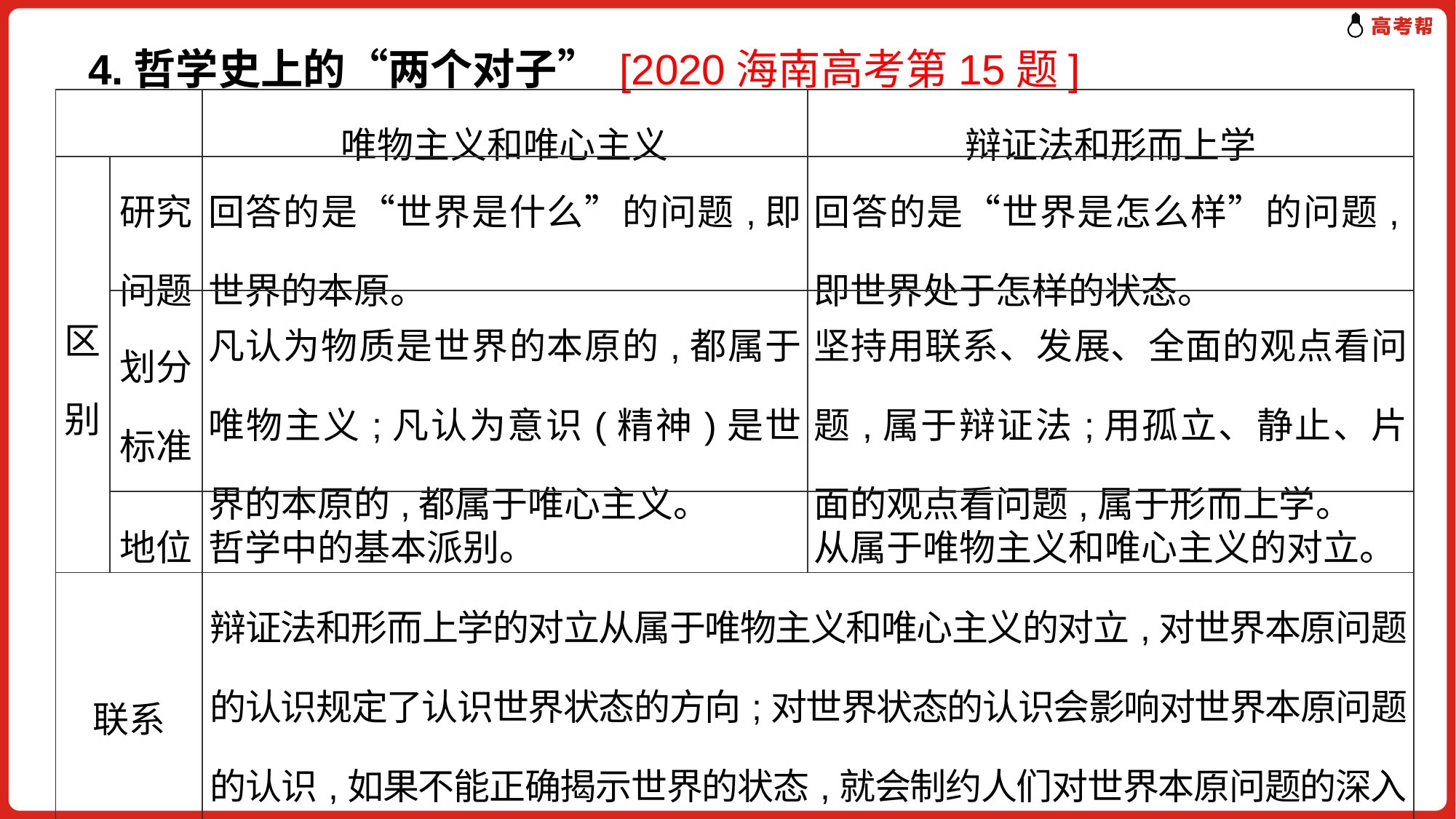

4.哲学史上的“两个对子” [2020海南高考第15题]
|  |  | 唯物主义和唯心主义 | 辩证法和形而上学 |
| --- | --- | --- | --- |
| 区别 | 研究问题 | 回答的是“世界是什么”的问题,即世界的本原。 | 回答的是“世界是怎么样”的问题,即世界处于怎样的状态。 |
|  | 划分标准 | 凡认为物质是世界的本原的,都属于唯物主义;凡认为意识(精神)是世界的本原的,都属于唯心主义。 | 坚持用联系、发展、全面的观点看问题,属于辩证法;用孤立、静止、片面的观点看问题,属于形而上学。 |
|  | 地位 | 哲学中的基本派别。 | 从属于唯物主义和唯心主义的对立。 |
| 联系 |  | 辩证法和形而上学的对立从属于唯物主义和唯心主义的对立,对世界本原问题的认识规定了认识世界状态的方向;对世界状态的认识会影响对世界本原问题的认识,如果不能正确揭示世界的状态,就会制约人们对世界本原问题的深入认识。 |  |